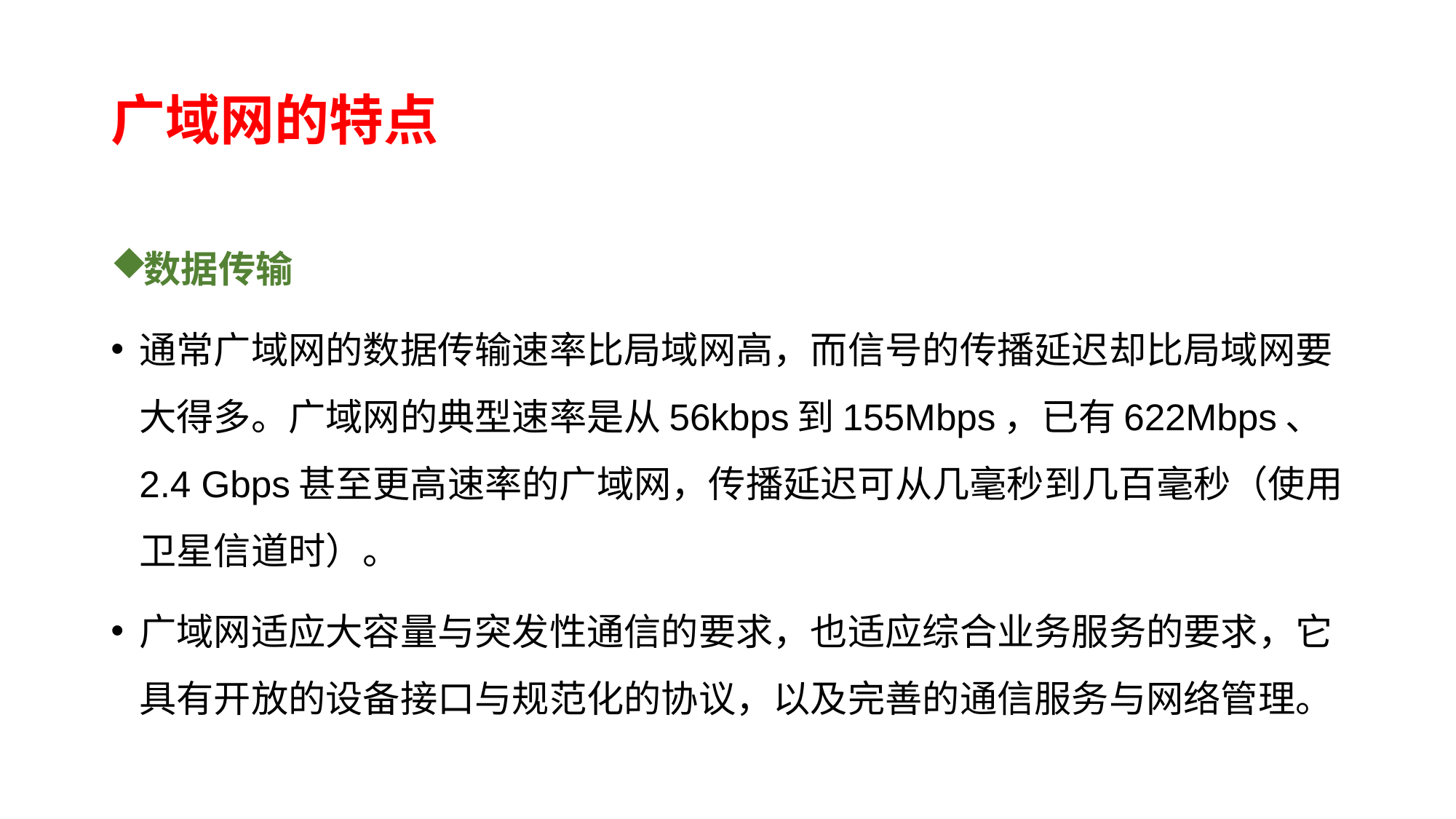

# 广域网的特点
数据传输
通常广域网的数据传输速率比局域网高，而信号的传播延迟却比局域网要大得多。广域网的典型速率是从56kbps到155Mbps，已有622Mbps、2.4 Gbps甚至更高速率的广域网，传播延迟可从几毫秒到几百毫秒（使用卫星信道时）。
广域网适应大容量与突发性通信的要求，也适应综合业务服务的要求，它具有开放的设备接口与规范化的协议，以及完善的通信服务与网络管理。